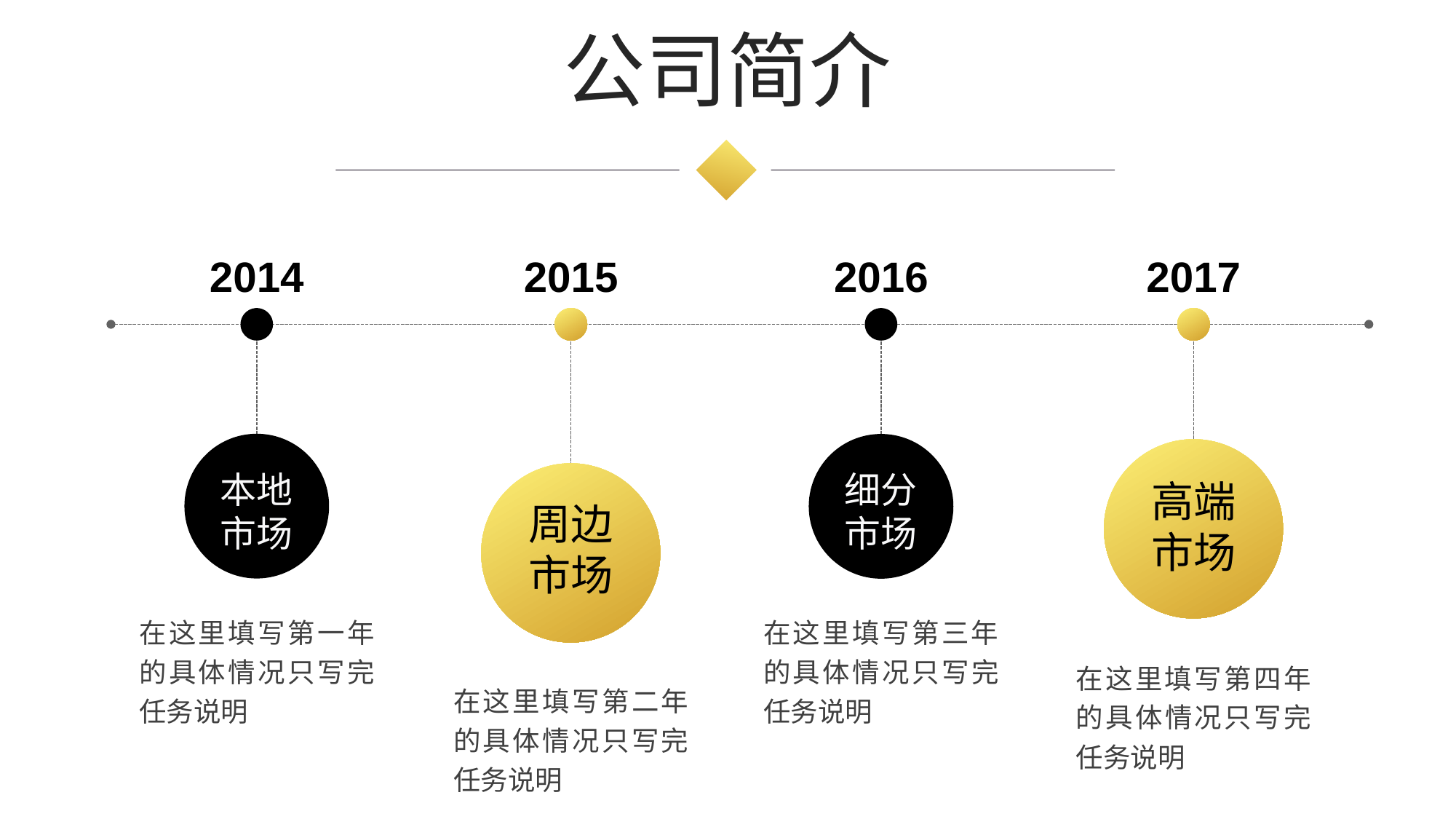

公司简介

2014
2015
2016
2017

本地
市场
细分
市场

高端
市场
周边
市场
在这里填写第一年的具体情况只写完任务说明
在这里填写第三年的具体情况只写完任务说明
在这里填写第四年的具体情况只写完任务说明
在这里填写第二年的具体情况只写完任务说明